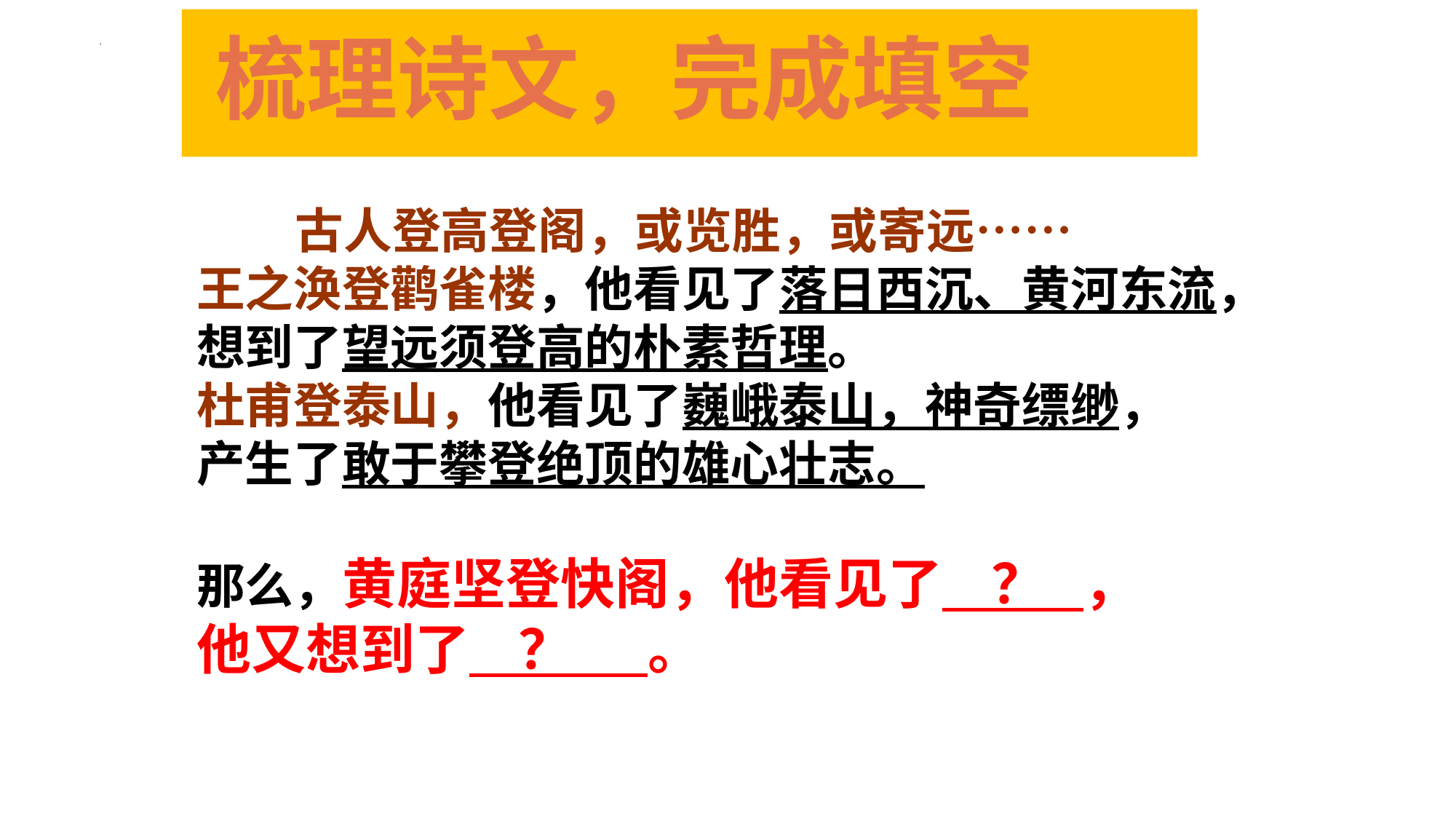

# 梳理诗文，完成填空
        古人登高登阁，或览胜，或寄远……
王之涣登鹳雀楼，他看见了落日西沉、黄河东流，
想到了望远须登高的朴素哲理。
杜甫登泰山，他看见了巍峨泰山，神奇缥缈，
产生了敢于攀登绝顶的雄心壮志。

那么，黄庭坚登快阁，他看见了    ？   ，
他又想到了    ？      。